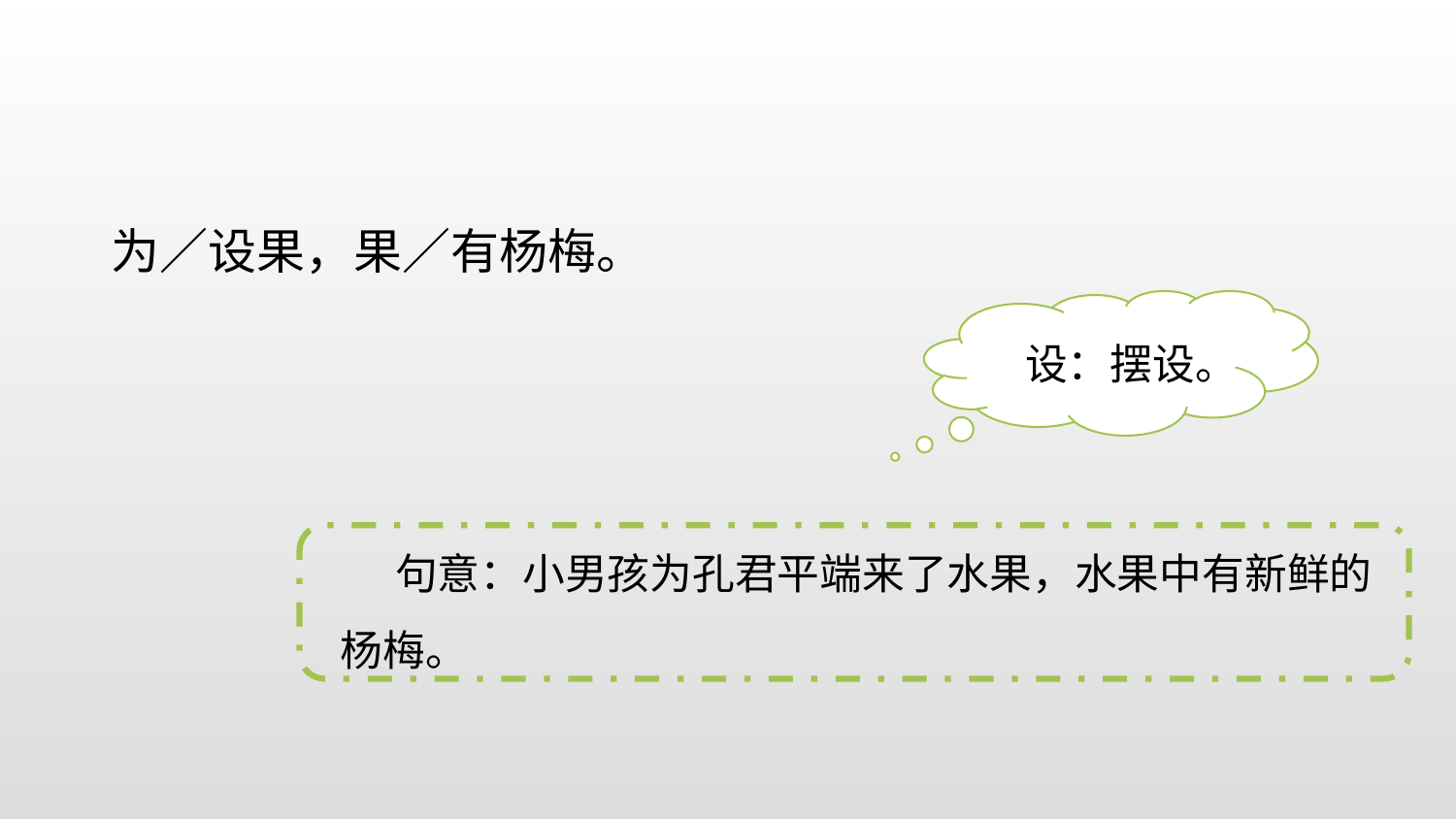

为／设果，果／有杨梅。

设：摆设。
句意：小男孩为孔君平端来了水果，水果中有新鲜的杨梅。